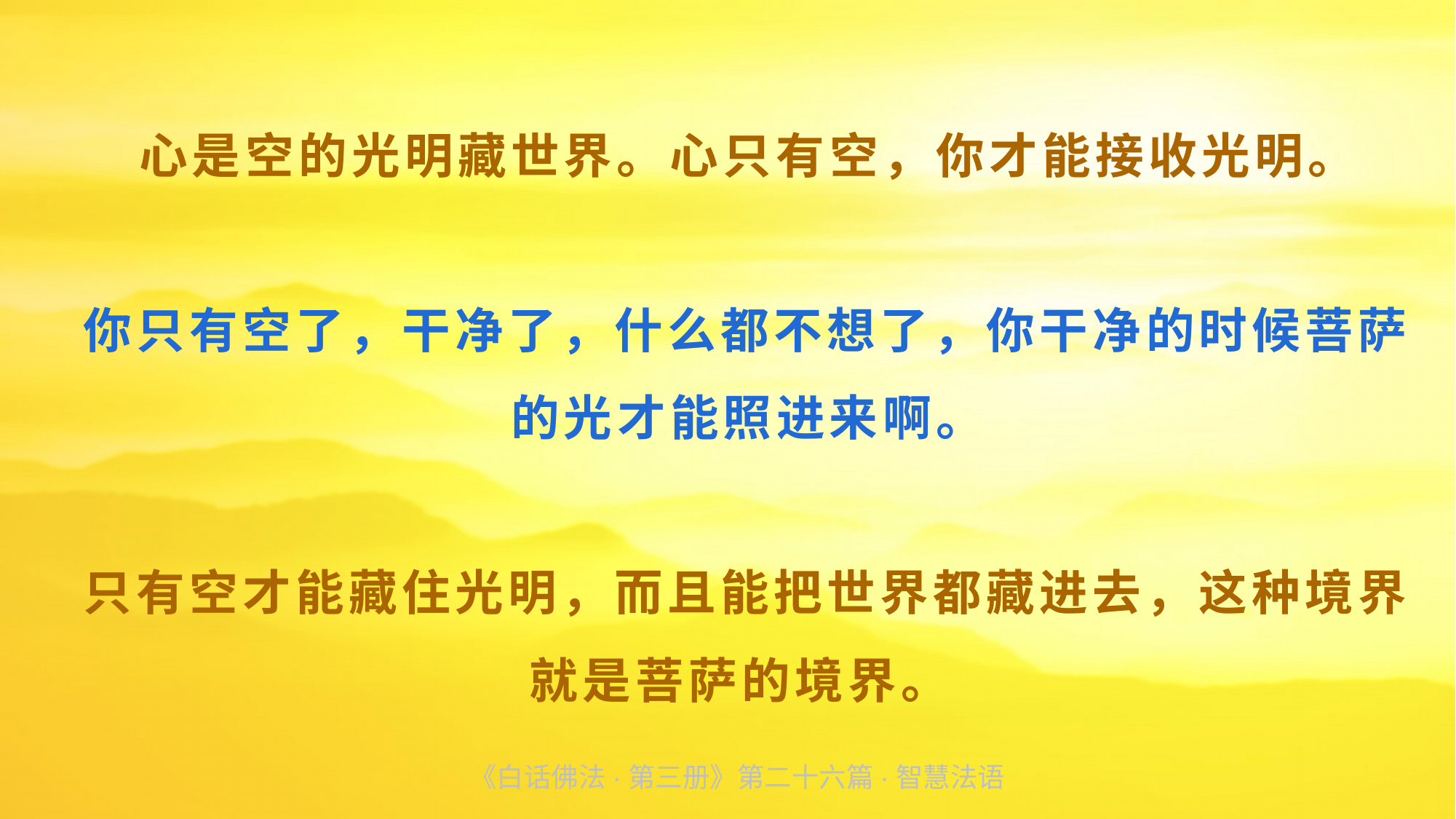

心是空的光明藏世界。心只有空，你才能接收光明。

你只有空了，干净了，什么都不想了，你干净的时候菩萨的光才能照进来啊。

只有空才能藏住光明，而且能把世界都藏进去，这种境界就是菩萨的境界。
  《白话佛法·第三册》第二十六篇·智慧法语